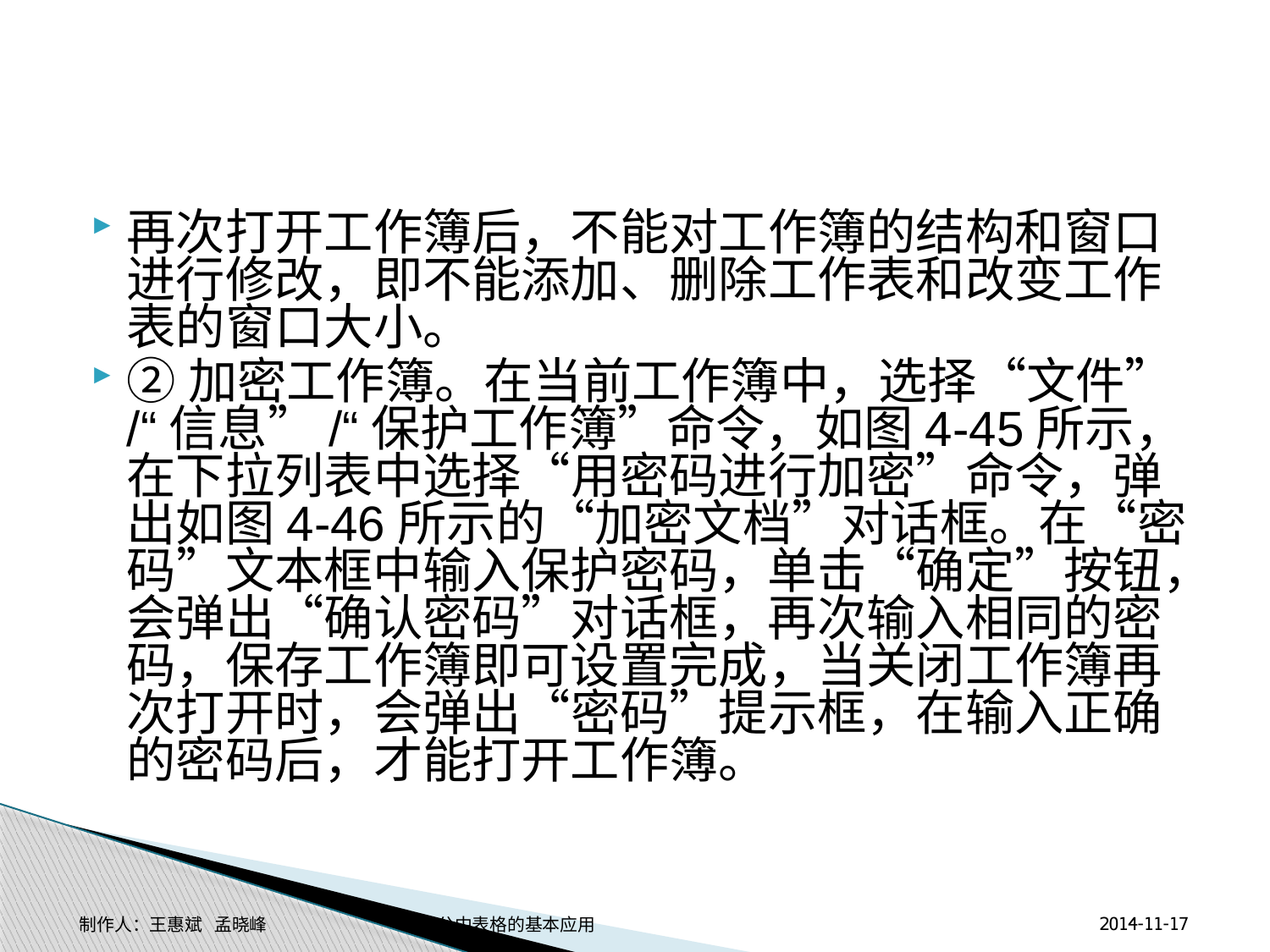

#
再次打开工作簿后，不能对工作簿的结构和窗口进行修改，即不能添加、删除工作表和改变工作表的窗口大小。
②加密工作簿。在当前工作簿中，选择“文件”/“信息”/“保护工作簿”命令，如图4-45所示，在下拉列表中选择“用密码进行加密”命令，弹出如图4-46所示的“加密文档”对话框。在“密码”文本框中输入保护密码，单击“确定”按钮，会弹出“确认密码”对话框，再次输入相同的密码，保存工作簿即可设置完成，当关闭工作簿再次打开时，会弹出“密码”提示框，在输入正确的密码后，才能打开工作簿。
2014-11-17
制作人：王惠斌   孟晓峰                                      办公中表格的基本应用